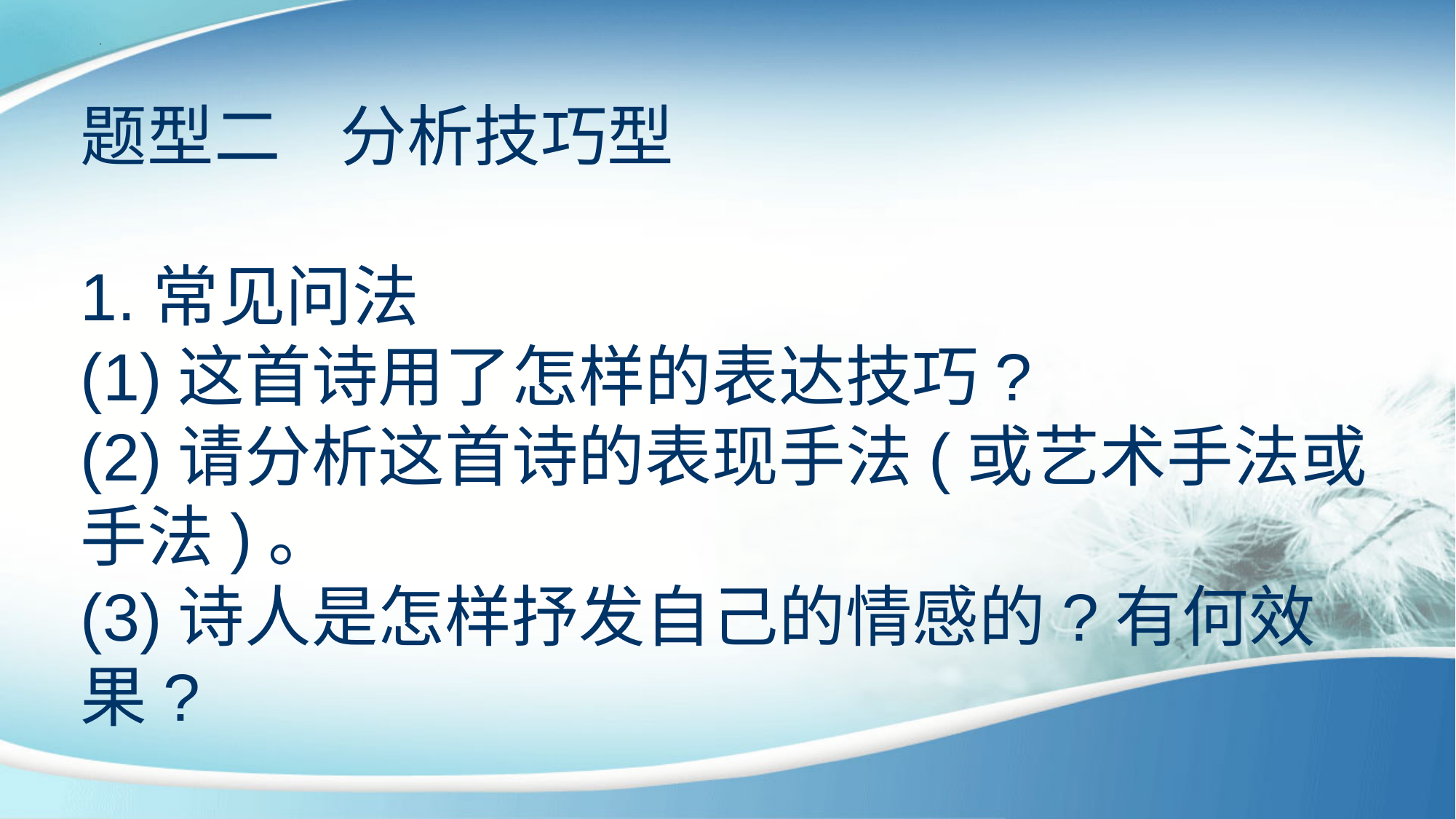

题型二    分析技巧型
1.常见问法
(1)这首诗用了怎样的表达技巧?
(2)请分析这首诗的表现手法(或艺术手法或手法)。
(3)诗人是怎样抒发自己的情感的?有何效果?